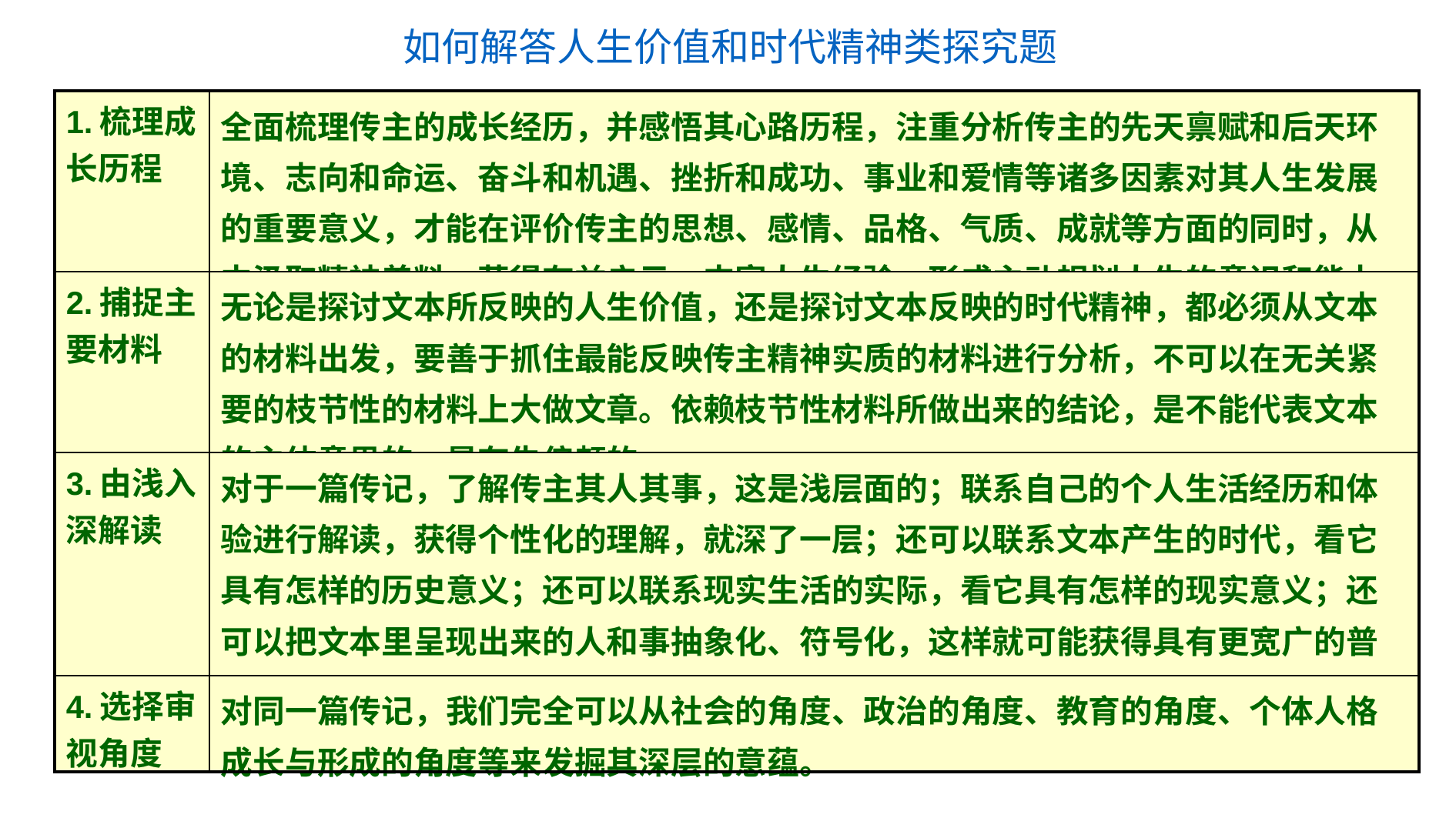

如何解答人生价值和时代精神类探究题
| 1.梳理成长历程 | 全面梳理传主的成长经历，并感悟其心路历程，注重分析传主的先天禀赋和后天环境、志向和命运、奋斗和机遇、挫折和成功、事业和爱情等诸多因素对其人生发展的重要意义，才能在评价传主的思想、感情、品格、气质、成就等方面的同时，从中汲取精神养料，获得有益启示，丰富人生经验，形成主动规划人生的意识和能力。 |
| --- | --- |
| 2.捕捉主要材料 | 无论是探讨文本所反映的人生价值，还是探讨文本反映的时代精神，都必须从文本的材料出发，要善于抓住最能反映传主精神实质的材料进行分析，不可以在无关紧要的枝节性的材料上大做文章。依赖枝节性材料所做出来的结论，是不能代表文本的主体意思的，是有失偏颇的。 |
| 3.由浅入深解读 | 对于一篇传记，了解传主其人其事，这是浅层面的；联系自己的个人生活经历和体验进行解读，获得个性化的理解，就深了一层；还可以联系文本产生的时代，看它具有怎样的历史意义；还可以联系现实生活的实际，看它具有怎样的现实意义；还可以把文本里呈现出来的人和事抽象化、符号化，这样就可能获得具有更宽广的普遍适用的一般性意义。 |
| 4.选择审视角度 | 对同一篇传记，我们完全可以从社会的角度、政治的角度、教育的角度、个体人格成长与形成的角度等来发掘其深层的意蕴。 |